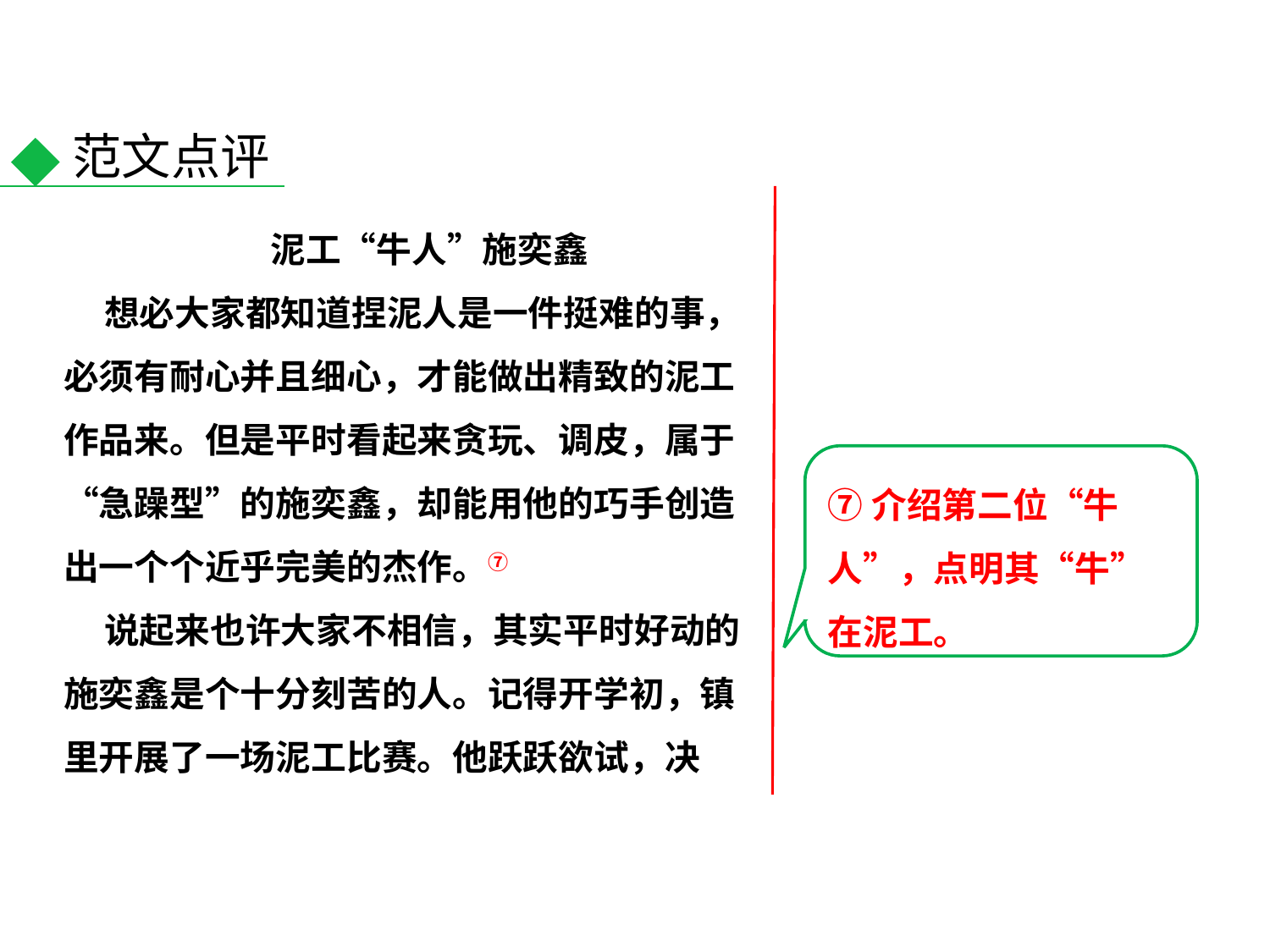

范文点评

   泥工“牛人”施奕鑫
    想必大家都知道捏泥人是一件挺难的事，必须有耐心并且细心，才能做出精致的泥工作品来。但是平时看起来贪玩、调皮，属于“急躁型”的施奕鑫，却能用他的巧手创造出一个个近乎完美的杰作。⑦
    说起来也许大家不相信，其实平时好动的施奕鑫是个十分刻苦的人。记得开学初，镇里开展了一场泥工比赛。他跃跃欲试，决
⑦介绍第二位“牛人”，点明其“牛”在泥工。